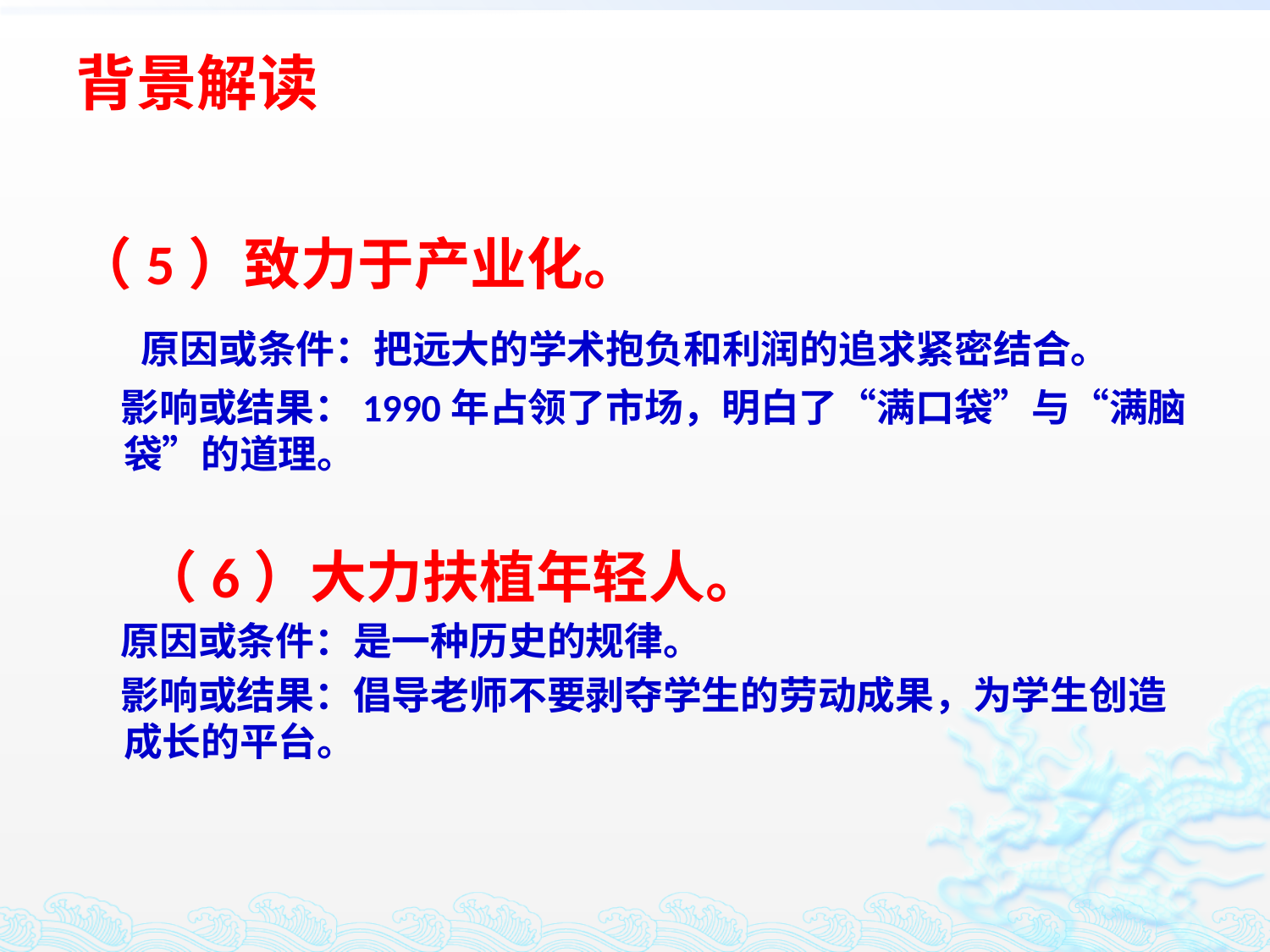

# 背景解读
（5）致力于产业化。
    原因或条件：把远大的学术抱负和利润的追求紧密结合。
    影响或结果：1990年占领了市场，明白了“满口袋”与“满脑袋”的道理。

    （6）大力扶植年轻人。
    原因或条件：是一种历史的规律。
    影响或结果：倡导老师不要剥夺学生的劳动成果，为学生创造成长的平台。